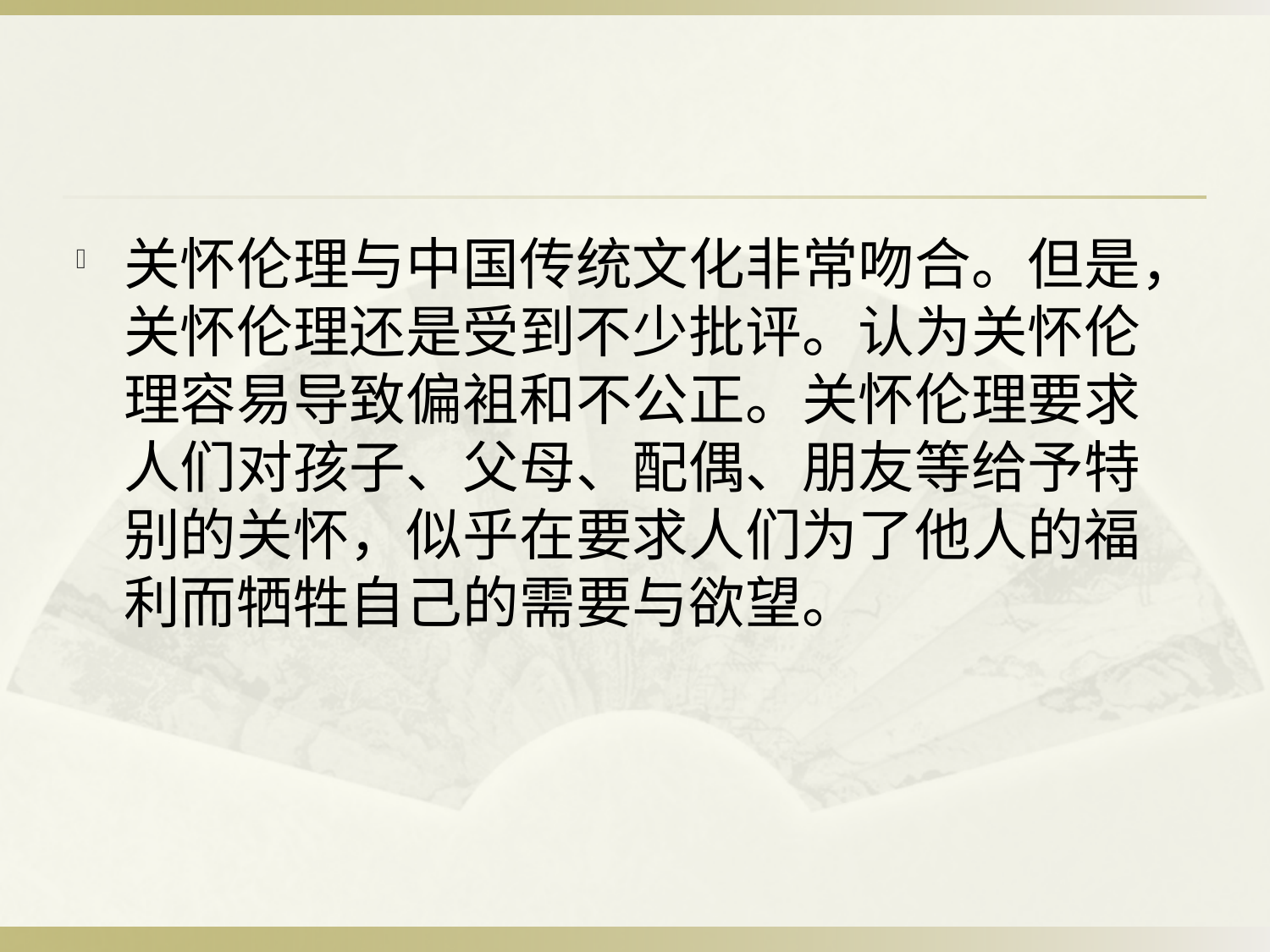

#
关怀伦理与中国传统文化非常吻合。但是，关怀伦理还是受到不少批评。认为关怀伦理容易导致偏袓和不公正。关怀伦理要求人们对孩子、父母、配偶、朋友等给予特别的关怀，似乎在要求人们为了他人的福利而牺牲自己的需要与欲望。